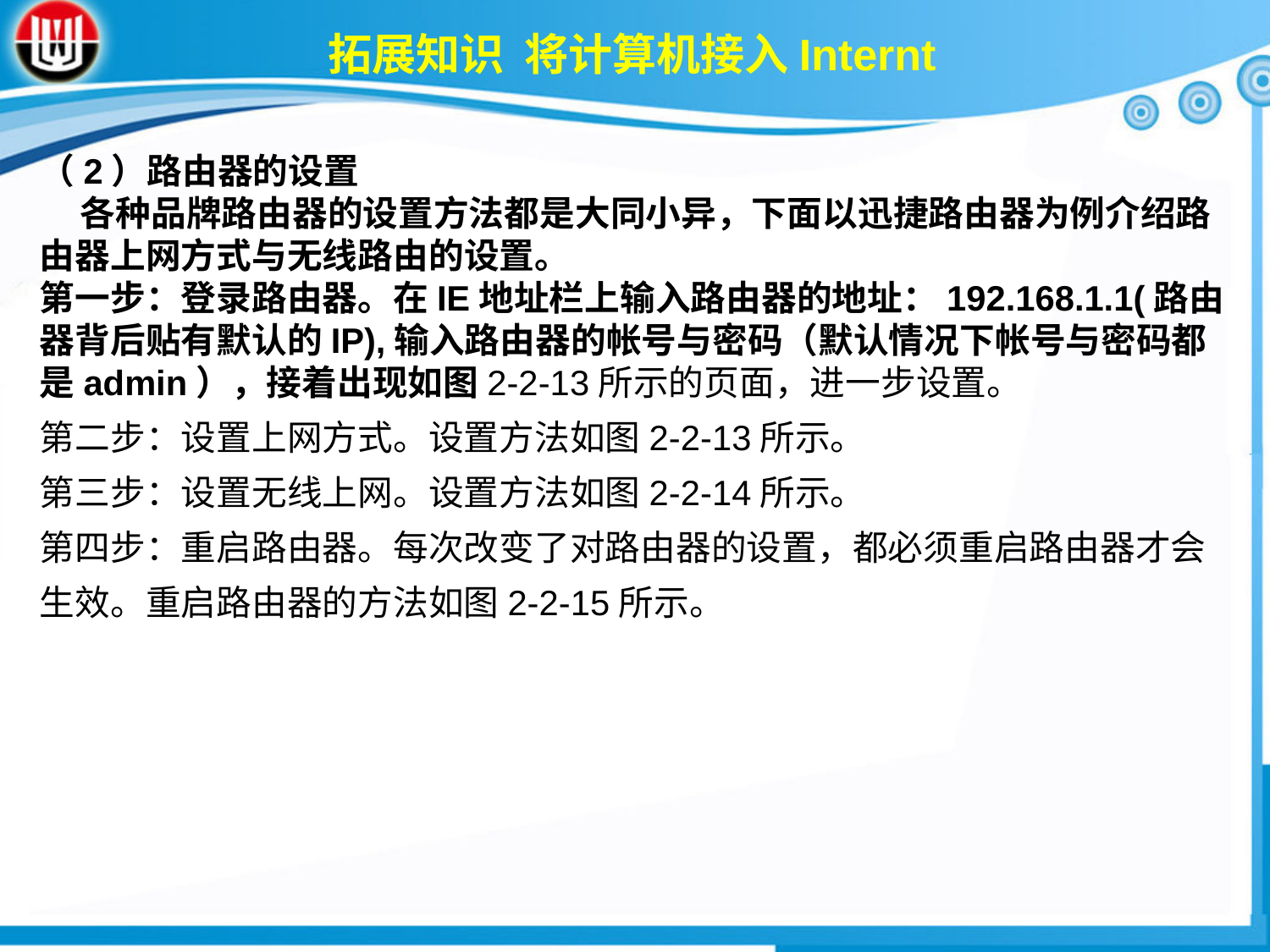

拓展知识  将计算机接入Internt
（2）路由器的设置    各种品牌路由器的设置方法都是大同小异，下面以迅捷路由器为例介绍路由器上网方式与无线路由的设置。第一步：登录路由器。在IE地址栏上输入路由器的地址：192.168.1.1(路由器背后贴有默认的IP),输入路由器的帐号与密码（默认情况下帐号与密码都是admin），接着出现如图2-2-13所示的页面，进一步设置。第二步：设置上网方式。设置方法如图2-2-13所示。
第三步：设置无线上网。设置方法如图2-2-14所示。
第四步：重启路由器。每次改变了对路由器的设置，都必须重启路由器才会生效。重启路由器的方法如图2-2-15所示。